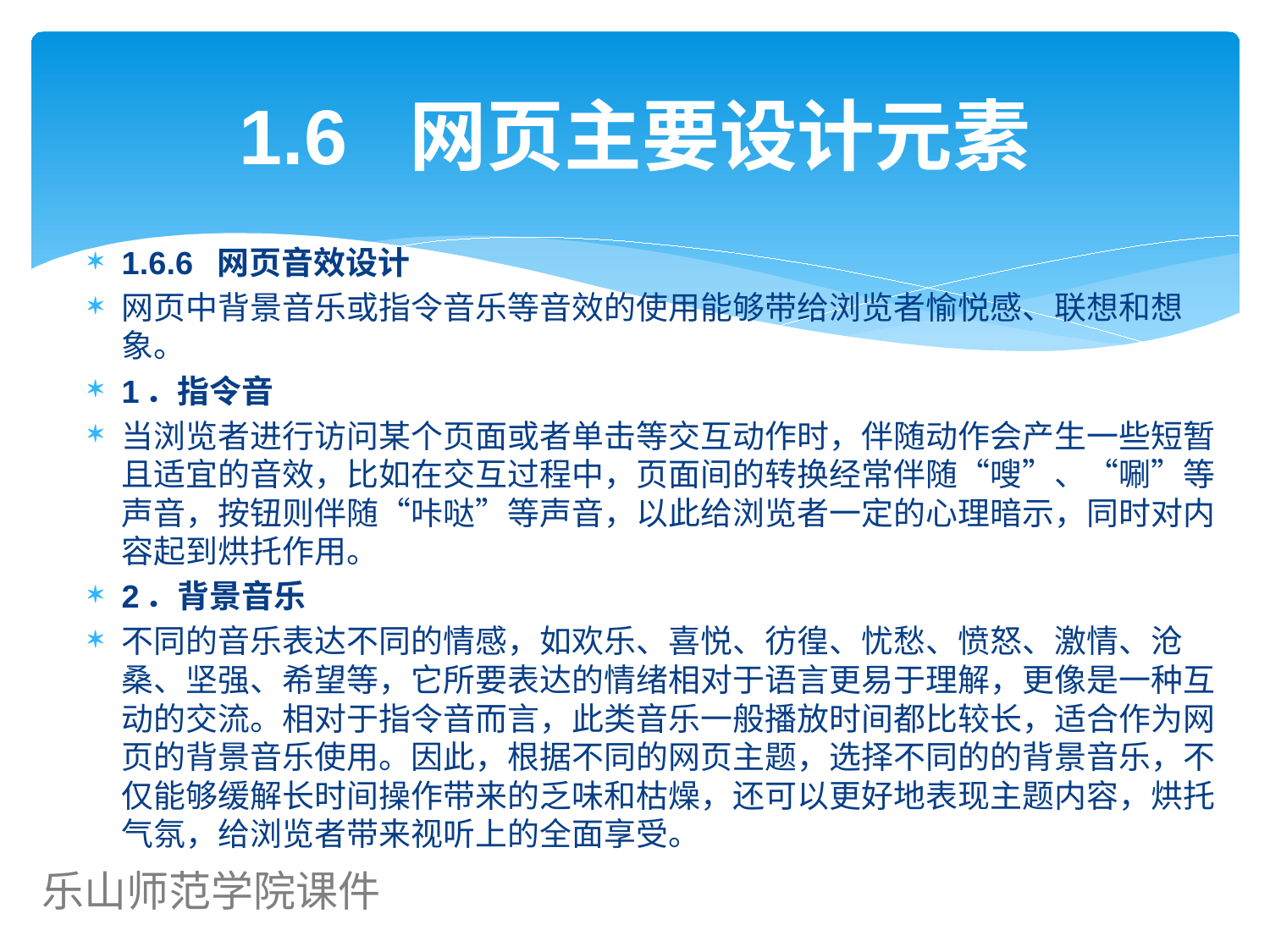

# 1.6  网页主要设计元素
1.6.6  网页音效设计
网页中背景音乐或指令音乐等音效的使用能够带给浏览者愉悦感、联想和想象。
1．指令音
当浏览者进行访问某个页面或者单击等交互动作时，伴随动作会产生一些短暂且适宜的音效，比如在交互过程中，页面间的转换经常伴随“嗖”、“唰”等声音，按钮则伴随“咔哒”等声音，以此给浏览者一定的心理暗示，同时对内容起到烘托作用。
2．背景音乐
不同的音乐表达不同的情感，如欢乐、喜悦、彷徨、忧愁、愤怒、激情、沧桑、坚强、希望等，它所要表达的情绪相对于语言更易于理解，更像是一种互动的交流。相对于指令音而言，此类音乐一般播放时间都比较长，适合作为网页的背景音乐使用。因此，根据不同的网页主题，选择不同的的背景音乐，不仅能够缓解长时间操作带来的乏味和枯燥，还可以更好地表现主题内容，烘托气氛，给浏览者带来视听上的全面享受。